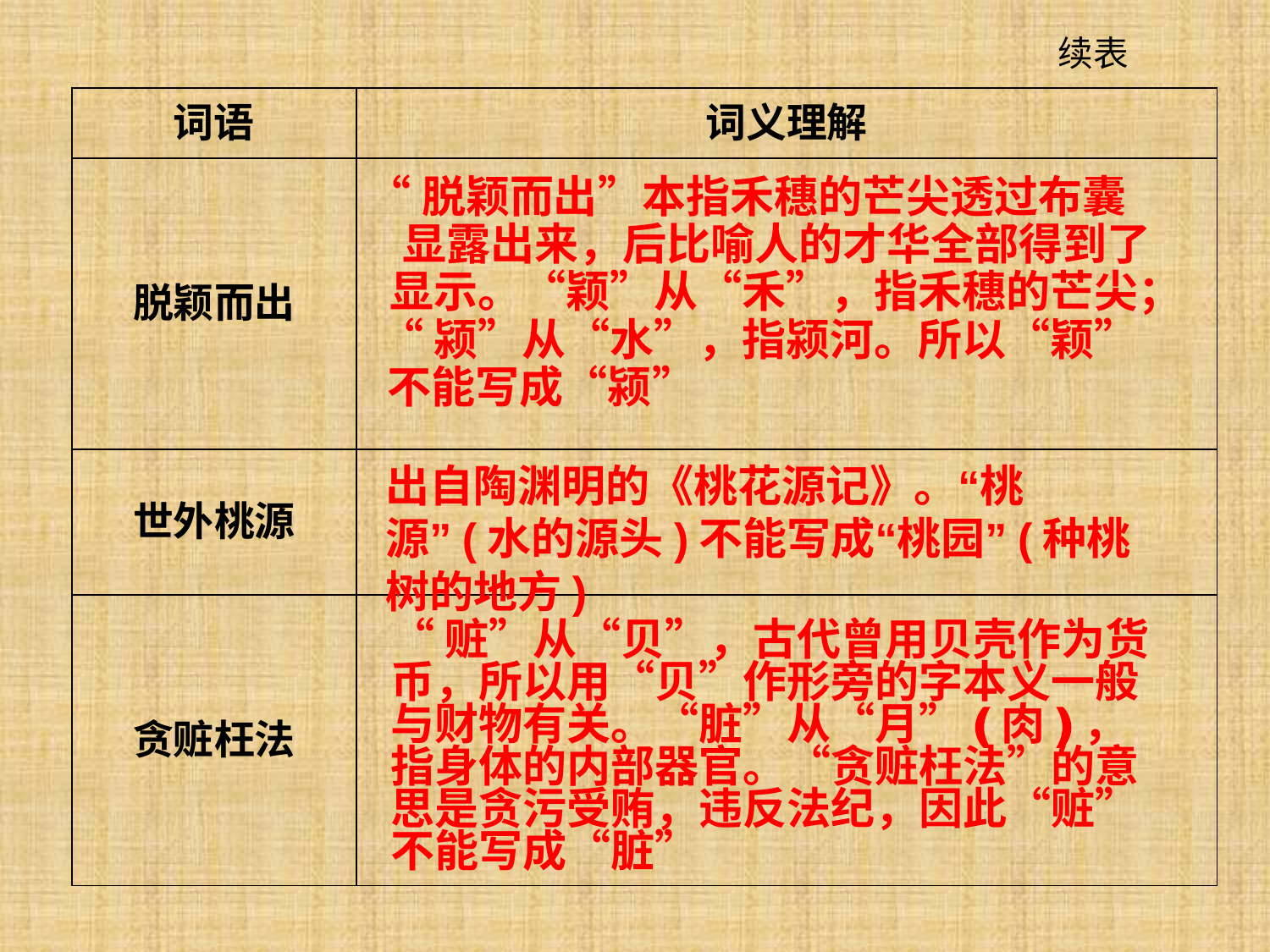

续表

| 词语 | 词义理解 |
| --- | --- |
| 脱颖而出 |  |
| 世外桃源 |  |
| 贪赃枉法 |  |
“脱颖而出”本指禾穗的芒尖透过布囊
  显露出来，后比喻人的才华全部得到了
 显示。“颖”从“禾”，指禾穗的芒尖；
 “颍”从“水”，指颍河。所以“颖”
 不能写成“颍”

出自陶渊明的《桃花源记》。“桃源”(水的源头)不能写成“桃园”(种桃树的地方)

“赃”从“贝”，古代曾用贝壳作为货币，所以用“贝”作形旁的字本义一般与财物有关。“脏”从“月”(肉)，指身体的内部器官。“贪赃枉法”的意思是贪污受贿，违反法纪，因此“赃”不能写成“脏”